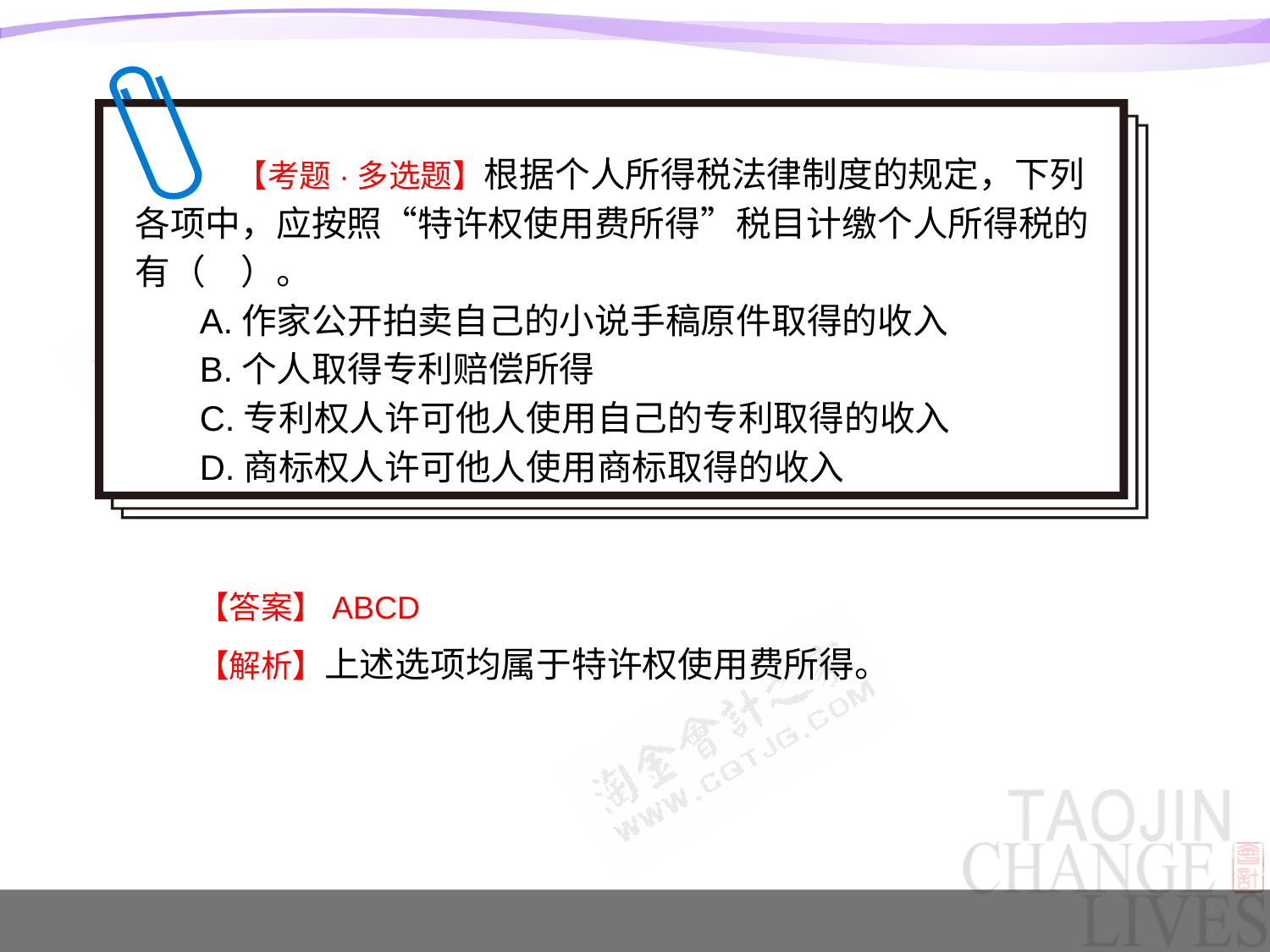

【考题·多选题】根据个人所得税法律制度的规定，下列各项中，应按照“特许权使用费所得”税目计缴个人所得税的有（　）。
A.作家公开拍卖自己的小说手稿原件取得的收入
B.个人取得专利赔偿所得
C.专利权人许可他人使用自己的专利取得的收入
D.商标权人许可他人使用商标取得的收入
【答案】ABCD
【解析】上述选项均属于特许权使用费所得。